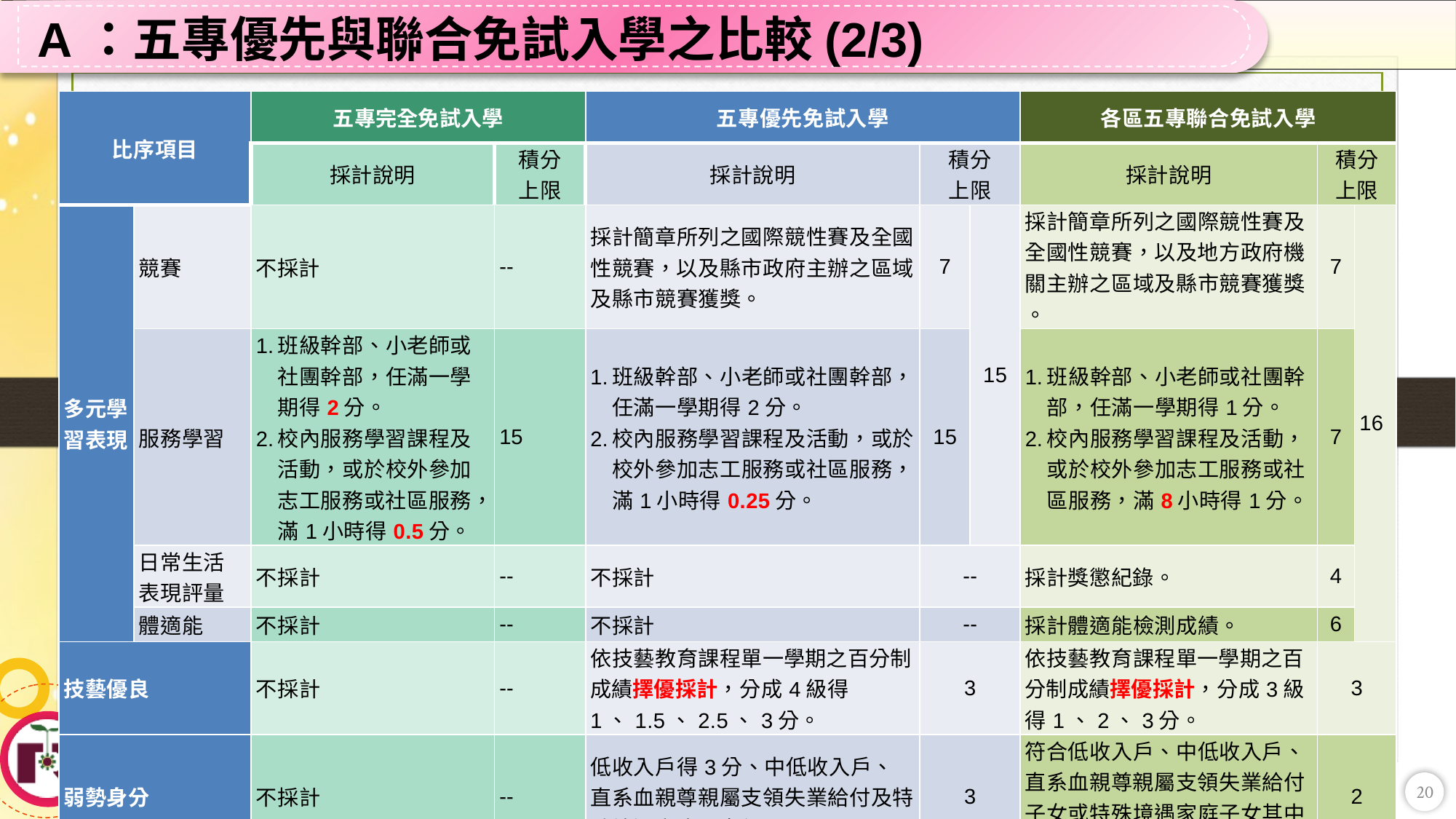

A：五專優先與聯合免試入學之比較(2/3)

| 比序項目 |  | 五專完全免試入學 |  | 五專優先免試入學 |  |  | 各區五專聯合免試入學 |  |  |
| --- | --- | --- | --- | --- | --- | --- | --- | --- | --- |
|  |  | 採計說明 | 積分 上限 | 採計說明 | 積分 上限 |  | 採計說明 | 積分 上限 |  |
| 多元學習表現 | 競賽 | 不採計 | -- | 採計簡章所列之國際競性賽及全國性競賽，以及縣市政府主辦之區域及縣市競賽獲獎。 | 7 | 15 | 採計簡章所列之國際競性賽及全國性競賽，以及地方政府機關主辦之區域及縣市競賽獲獎 。 | 7 | 16 |
|  | 服務學習 | 班級幹部、小老師或社團幹部，任滿一學期得2分。 校內服務學習課程及活動，或於校外參加志工服務或社區服務，滿1小時得0.5分。 | 15 | 班級幹部、小老師或社團幹部，任滿一學期得2分。 校內服務學習課程及活動，或於校外參加志工服務或社區服務，滿1小時得0.25分。 | 15 |  | 班級幹部、小老師或社團幹部，任滿一學期得1分。 校內服務學習課程及活動，或於校外參加志工服務或社區服務，滿8小時得1分。 | 7 |  |
|  | 日常生活表現評量 | 不採計 | -- | 不採計 | -- |  | 採計獎懲紀錄。 | 4 |  |
|  | 體適能 | 不採計 | -- | 不採計 | -- |  | 採計體適能檢測成績。 | 6 |  |
| 技藝優良 |  | 不採計 | -- | 依技藝教育課程單一學期之百分制成績擇優採計，分成4級得1、1.5、2.5、3分。 | 3 |  | 依技藝教育課程單一學期之百分制成績擇優採計，分成3級得1、2、3分。 | 3 |  |
| 弱勢身分 |  | 不採計 | -- | 低收入戶得3分、中低收入戶、直系血親尊親屬支領失業給付及特殊境遇家庭子女得1.5分。 | 3 |  | 符合低收入戶、中低收入戶、直系血親尊親屬支領失業給付子女或特殊境遇家庭子女其中一種身分者皆得2分。 | 2 |  |
| 均衡學習 |  | 每項學習領域5學期平均成績60分以上各得7分。 | 28 | 每項學習領域5學期平均成績60分以上各得7分。 | 21 |  | 每項學習領域5學期平均成績60分以上各得2分。 | 6 |  |